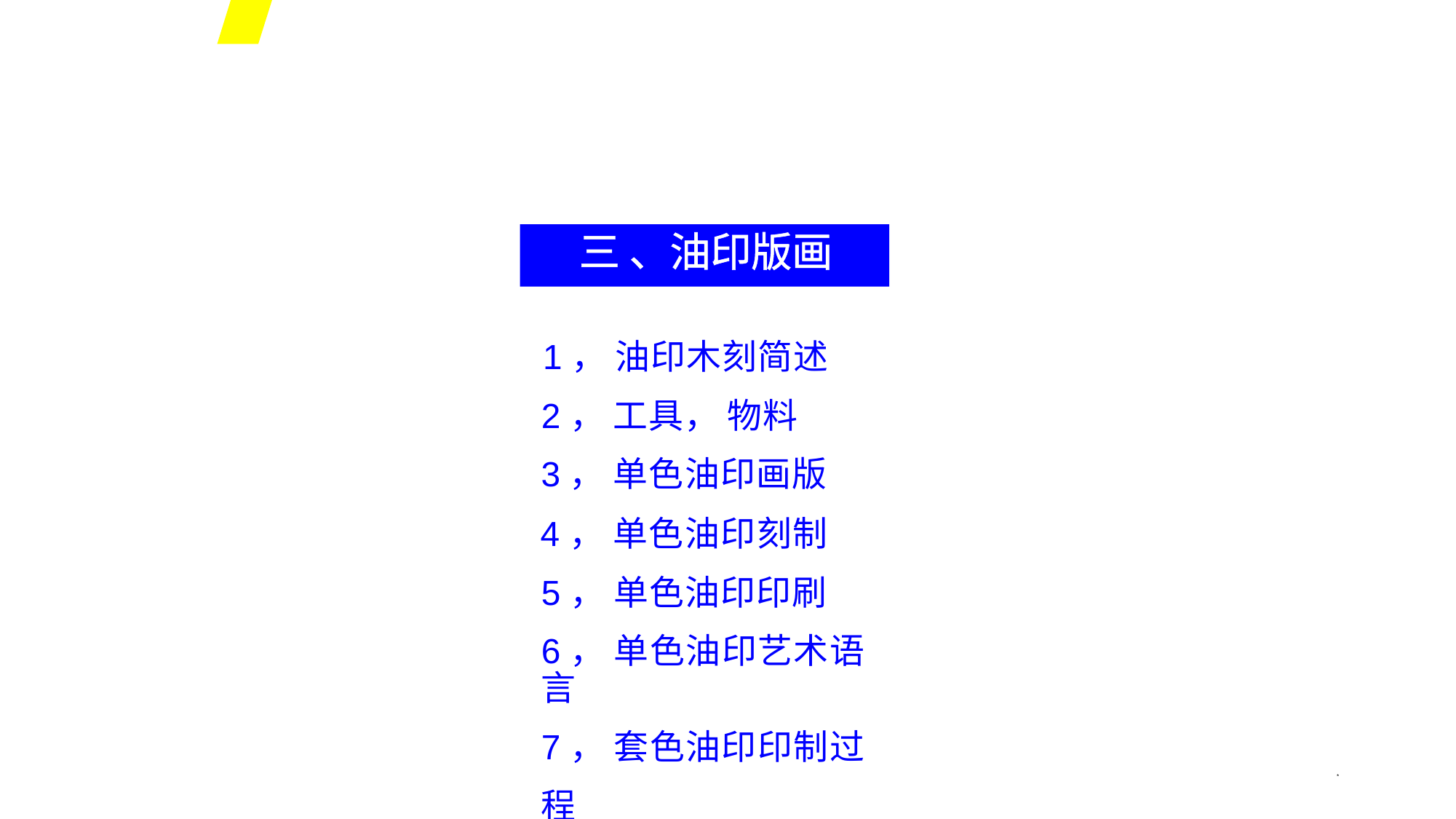

三 、油印版画

1， 油印木刻简述
2， 工具， 物料
3， 单色油印画版
4， 单色油印刻制
5， 单色油印印刷
6， 单色油印艺术语言
7， 套色油印印制过程

*